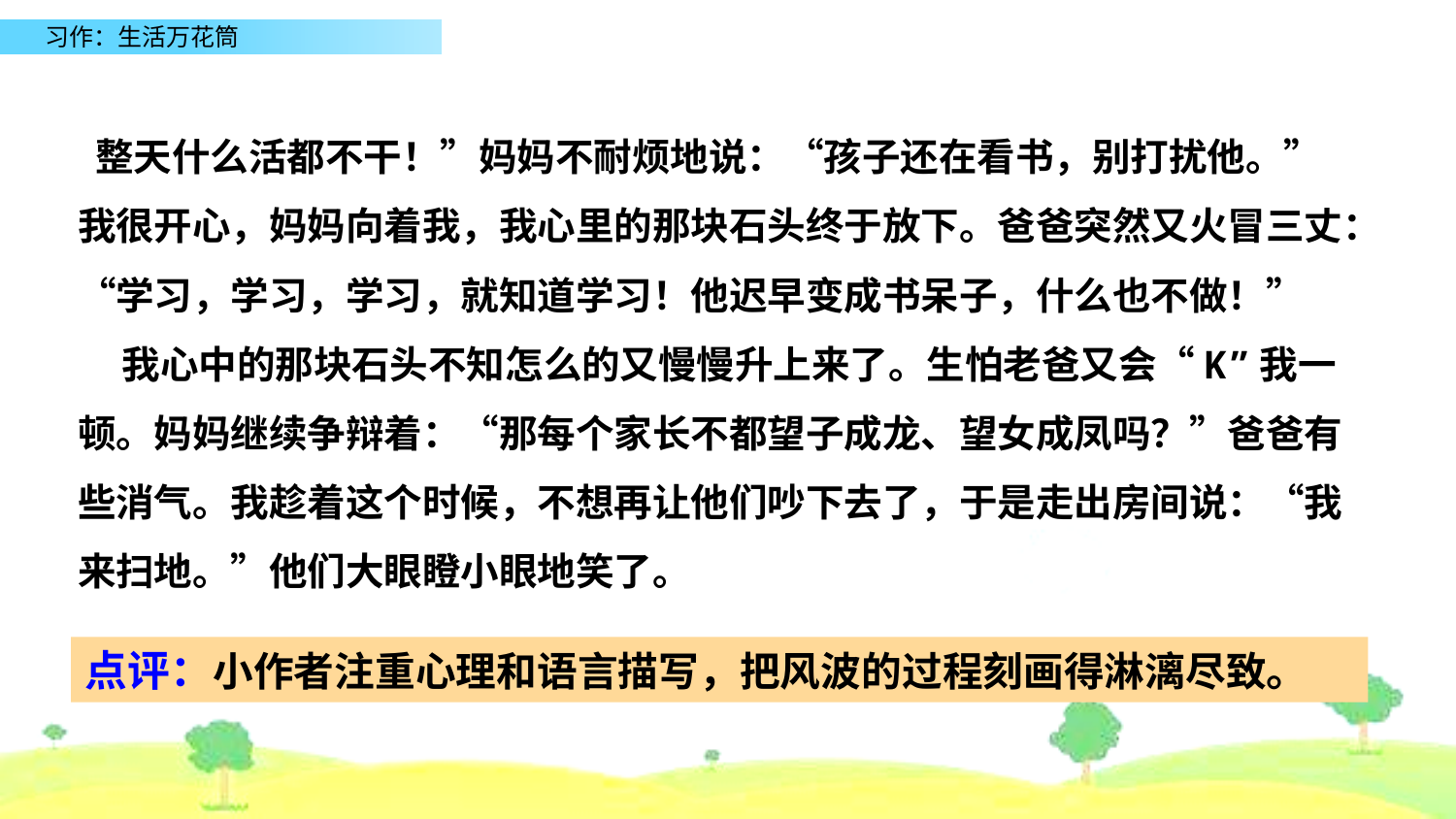

整天什么活都不干！”妈妈不耐烦地说：“孩子还在看书，别打扰他。”我很开心，妈妈向着我，我心里的那块石头终于放下。爸爸突然又火冒三丈：“学习，学习，学习，就知道学习！他迟早变成书呆子，什么也不做！”
    我心中的那块石头不知怎么的又慢慢升上来了。生怕老爸又会“K”我一顿。妈妈继续争辩着：“那每个家长不都望子成龙、望女成凤吗？”爸爸有些消气。我趁着这个时候，不想再让他们吵下去了，于是走出房间说：“我来扫地。”他们大眼瞪小眼地笑了。
点评：小作者注重心理和语言描写，把风波的过程刻画得淋漓尽致。